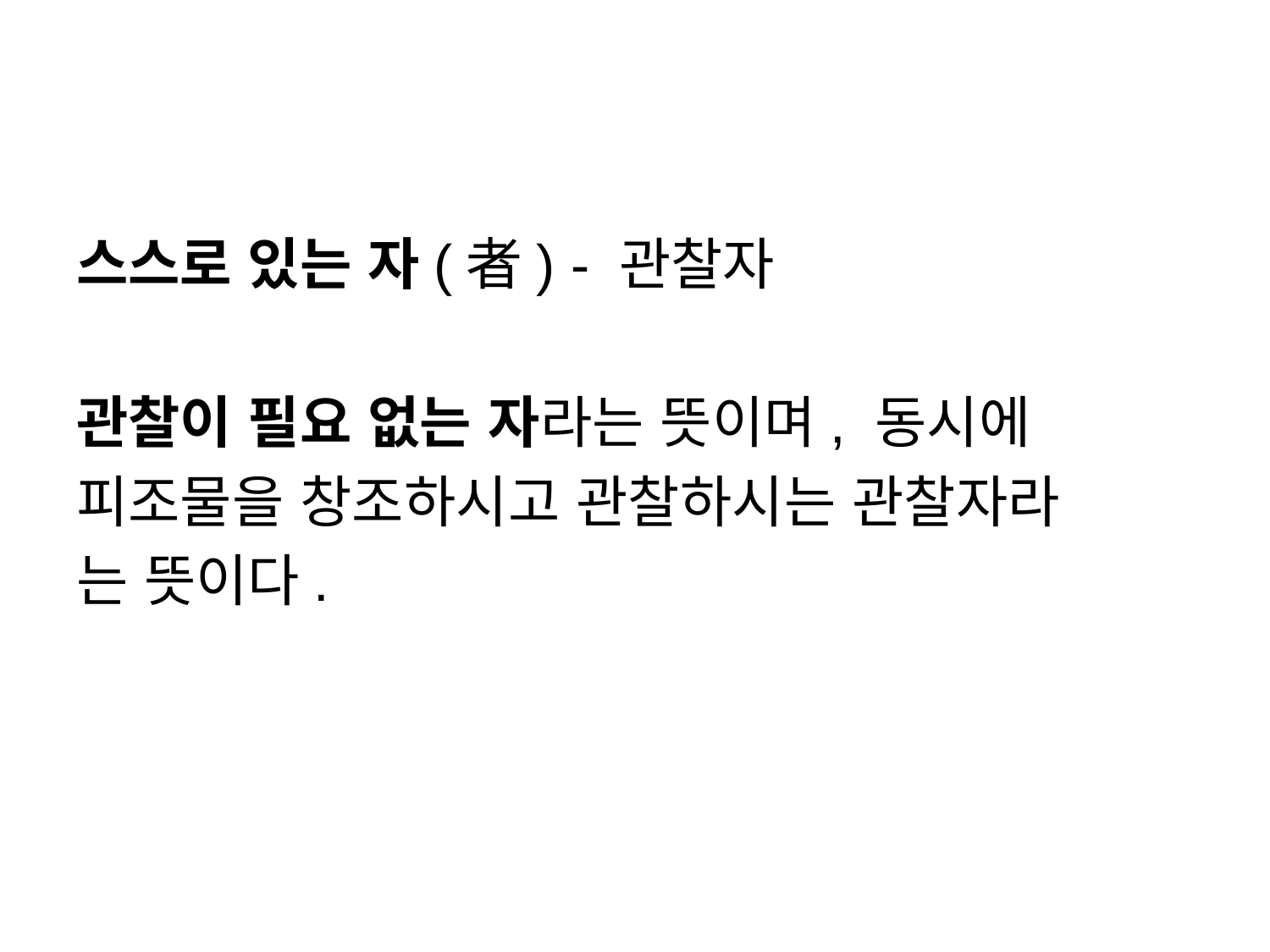

#
스스로 있는 자(者) - 관찰자

관찰이 필요 없는 자라는 뜻이며, 동시에
피조물을 창조하시고 관찰하시는 관찰자라
는 뜻이다.